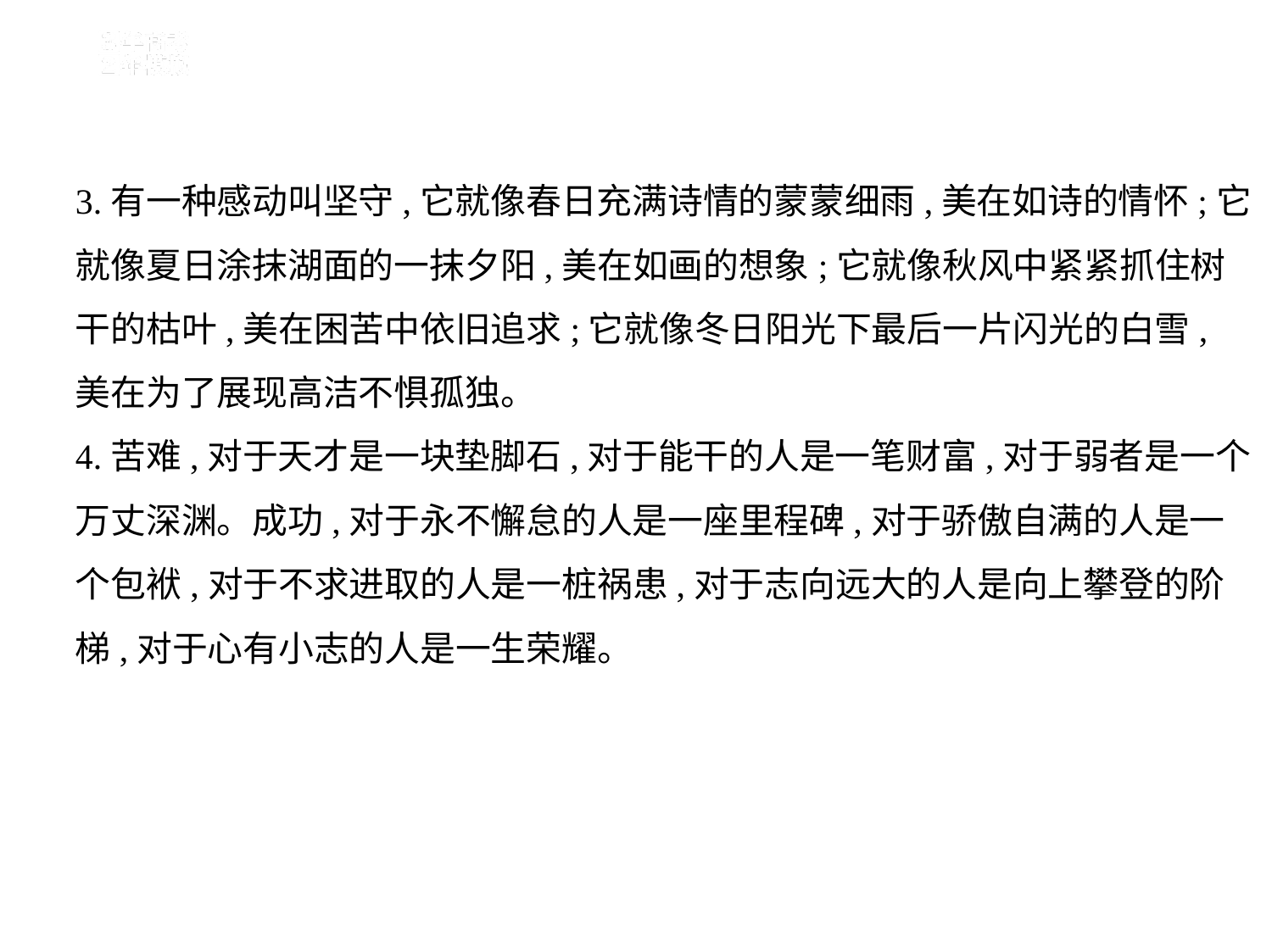

3.有一种感动叫坚守,它就像春日充满诗情的蒙蒙细雨,美在如诗的情怀;它
就像夏日涂抹湖面的一抹夕阳,美在如画的想象;它就像秋风中紧紧抓住树
干的枯叶,美在困苦中依旧追求;它就像冬日阳光下最后一片闪光的白雪,
美在为了展现高洁不惧孤独。
4.苦难,对于天才是一块垫脚石,对于能干的人是一笔财富,对于弱者是一个
万丈深渊。成功,对于永不懈怠的人是一座里程碑,对于骄傲自满的人是一
个包袱,对于不求进取的人是一桩祸患,对于志向远大的人是向上攀登的阶
梯,对于心有小志的人是一生荣耀。